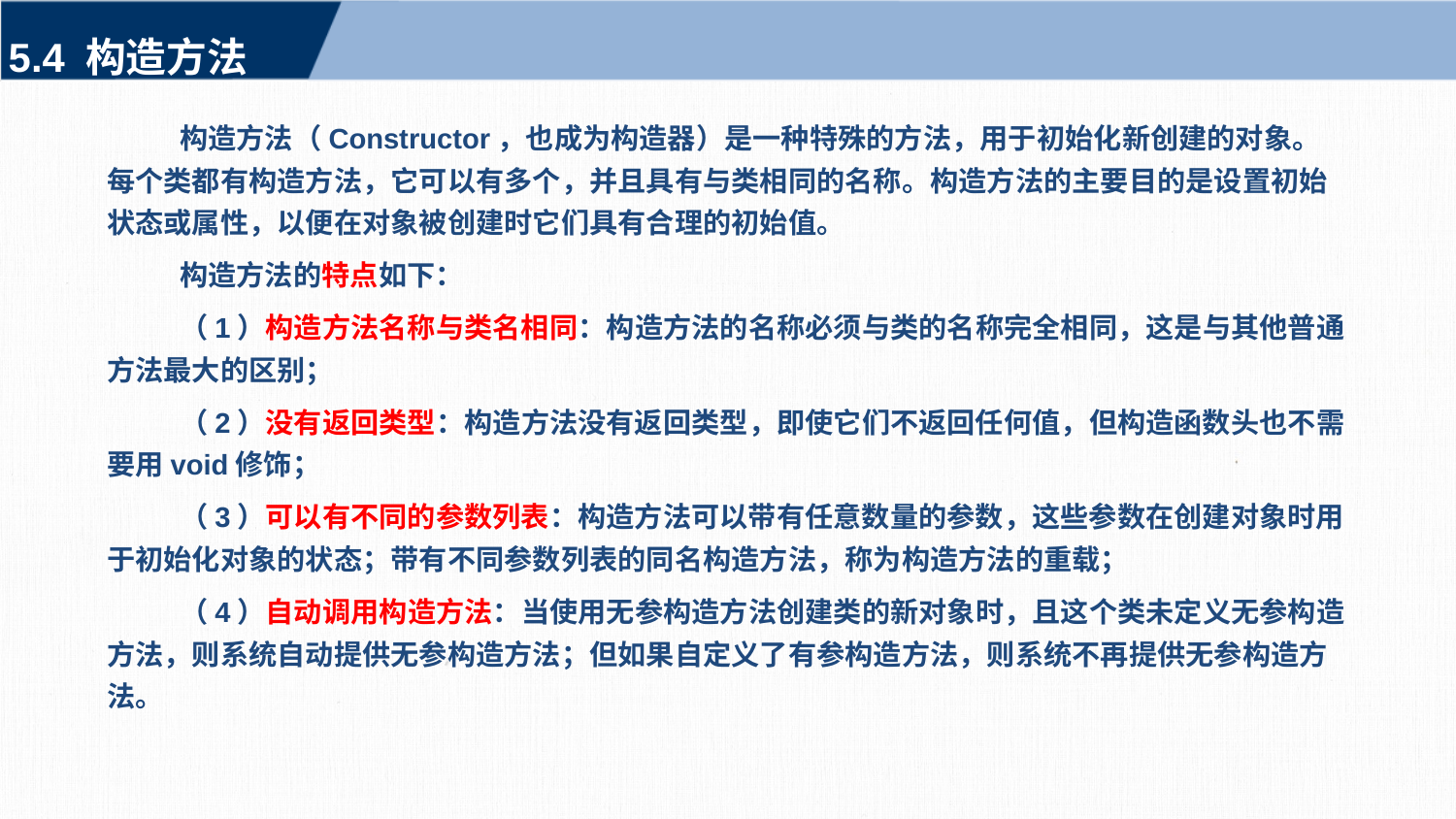

5.4 构造方法

构造方法（Constructor，也成为构造器）是一种特殊的方法，用于初始化新创建的对象。每个类都有构造方法，它可以有多个，并且具有与类相同的名称。构造方法的主要目的是设置初始状态或属性，以便在对象被创建时它们具有合理的初始值。
构造方法的特点如下：
（1）构造方法名称与类名相同：构造方法的名称必须与类的名称完全相同，这是与其他普通方法最大的区别；
（2）没有返回类型：构造方法没有返回类型，即使它们不返回任何值，但构造函数头也不需要用void修饰；
（3）可以有不同的参数列表：构造方法可以带有任意数量的参数，这些参数在创建对象时用于初始化对象的状态；带有不同参数列表的同名构造方法，称为构造方法的重载；
（4）自动调用构造方法：当使用无参构造方法创建类的新对象时，且这个类未定义无参构造方法，则系统自动提供无参构造方法；但如果自定义了有参构造方法，则系统不再提供无参构造方法。